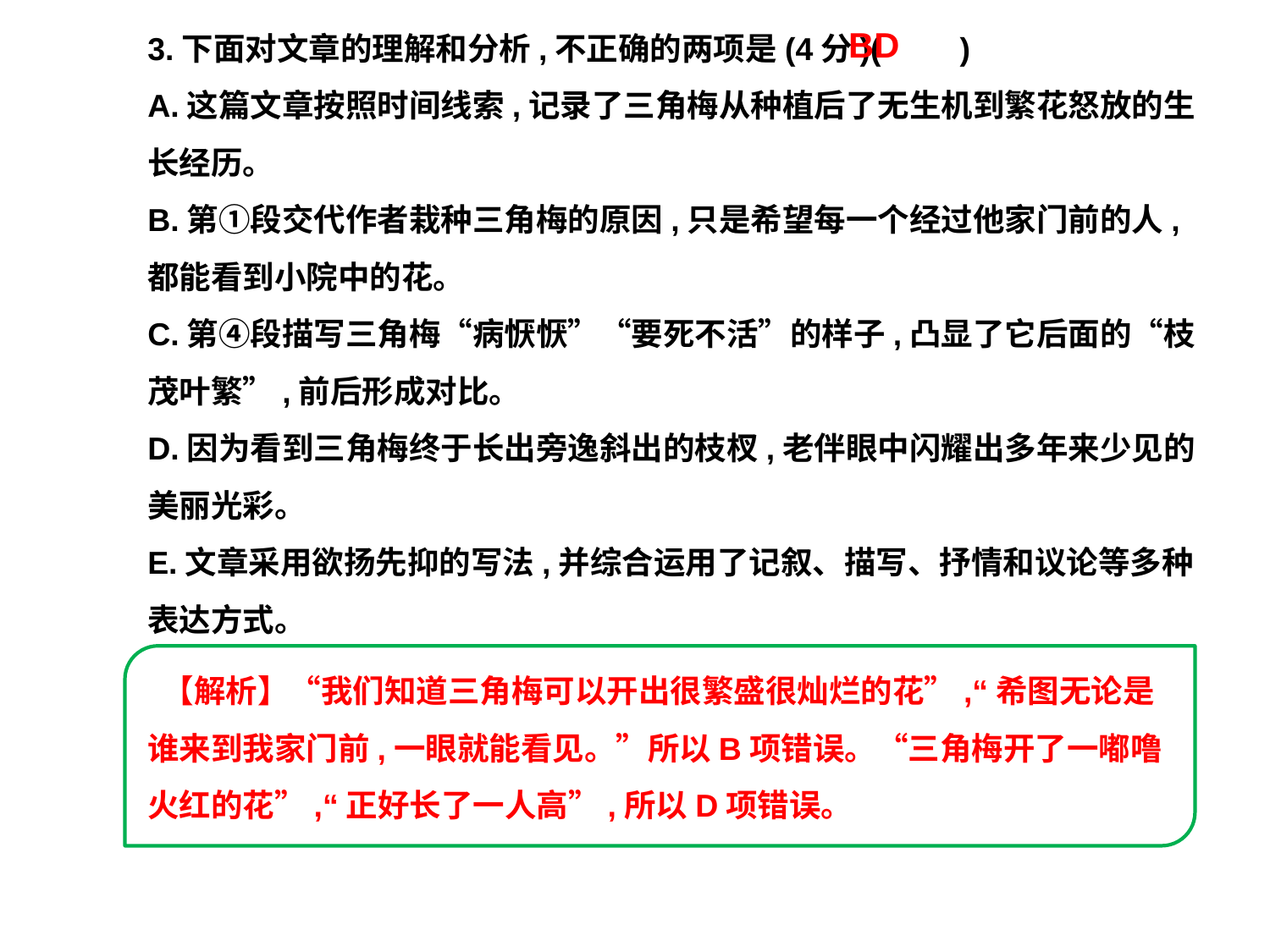

3.下面对文章的理解和分析,不正确的两项是(4分)(　　)
A.这篇文章按照时间线索,记录了三角梅从种植后了无生机到繁花怒放的生长经历。
B.第①段交代作者栽种三角梅的原因,只是希望每一个经过他家门前的人,都能看到小院中的花。
C.第④段描写三角梅“病恹恹”“要死不活”的样子,凸显了它后面的“枝茂叶繁”,前后形成对比。
D.因为看到三角梅终于长出旁逸斜出的枝杈,老伴眼中闪耀出多年来少见的美丽光彩。
E.文章采用欲扬先抑的写法,并综合运用了记叙、描写、抒情和议论等多种表达方式。
BD

 【解析】“我们知道三角梅可以开出很繁盛很灿烂的花”,“希图无论是谁来到我家门前,一眼就能看见。”所以B项错误。“三角梅开了一嘟噜火红的花”,“正好长了一人高”,所以D项错误。